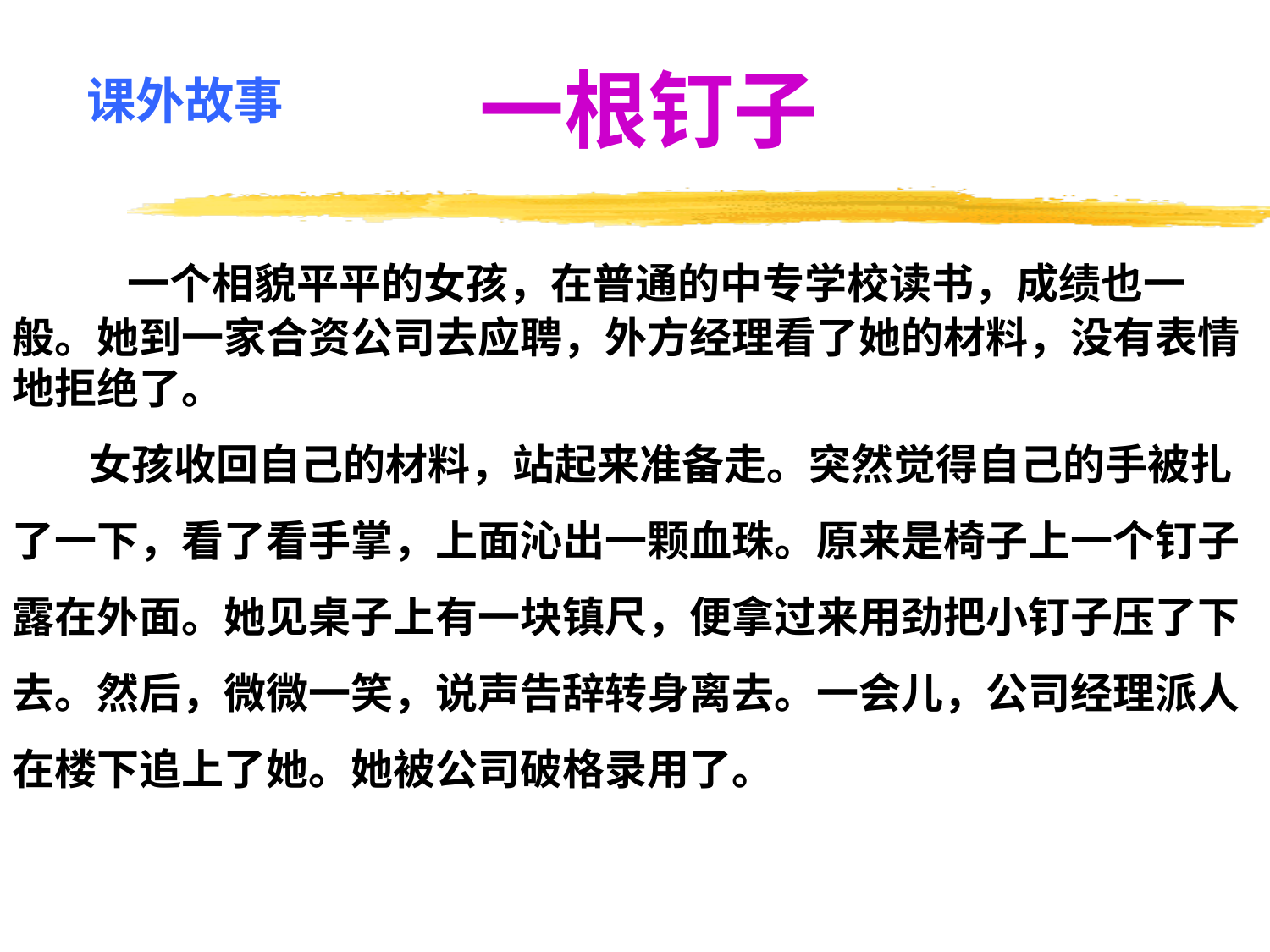

一根钉子
课外故事

        一个相貌平平的女孩，在普通的中专学校读书，成绩也一般。她到一家合资公司去应聘，外方经理看了她的材料，没有表情地拒绝了。
       女孩收回自己的材料，站起来准备走。突然觉得自己的手被扎了一下，看了看手掌，上面沁出一颗血珠。原来是椅子上一个钉子露在外面。她见桌子上有一块镇尺，便拿过来用劲把小钉子压了下去。然后，微微一笑，说声告辞转身离去。一会儿，公司经理派人在楼下追上了她。她被公司破格录用了。